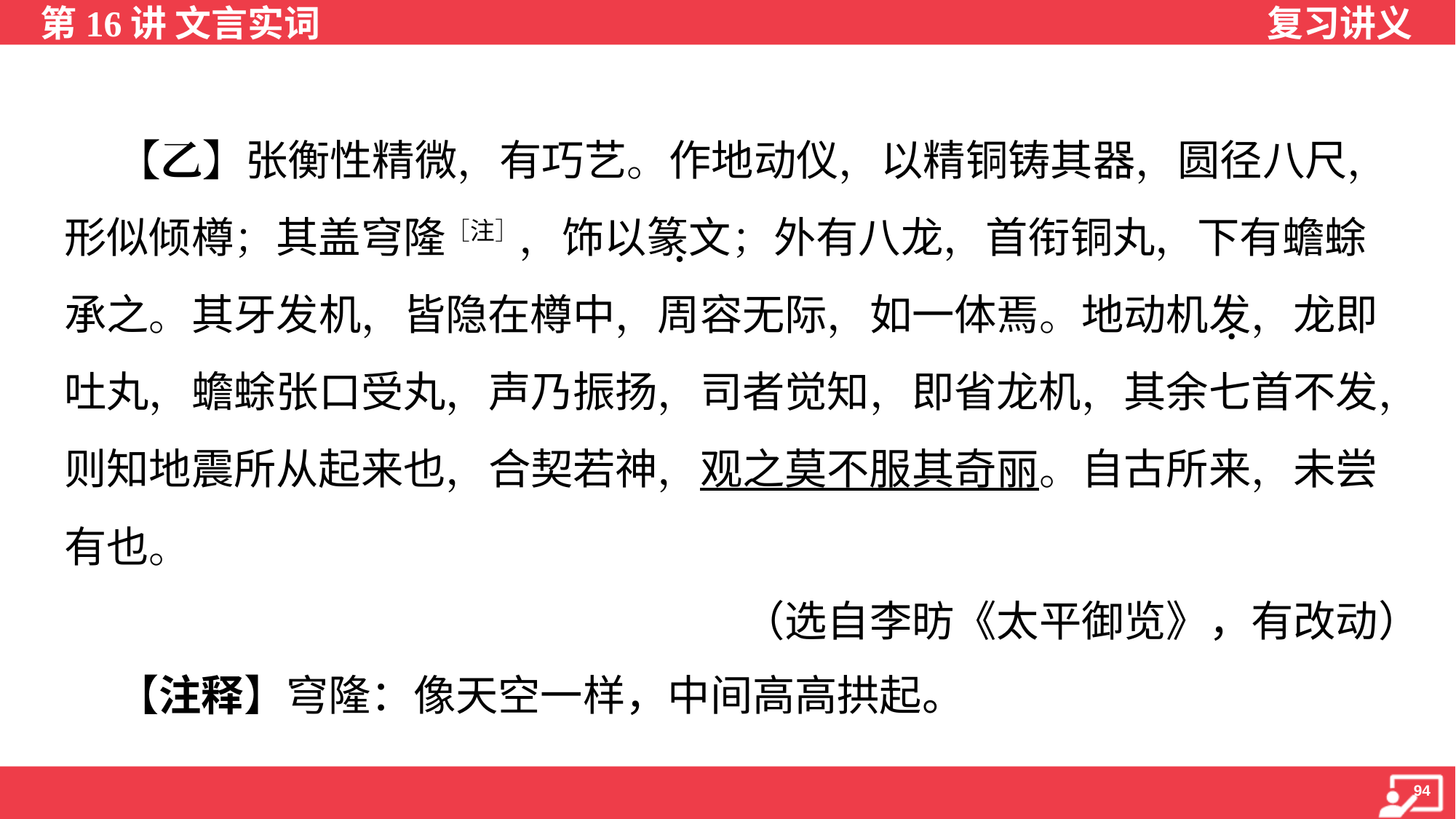

【乙】张衡性精微，有巧艺。作地动仪，以精铜铸其器，圆径八尺，
形似倾樽；其盖穹隆［注］，饰以篆文；外有八龙，首衔铜丸，下有蟾蜍
承之。其牙发机，皆隐在樽中，周容无际，如一体焉。地动机发，龙即
吐丸，蟾蜍张口受丸，声乃振扬，司者觉知，即省龙机，其余七首不发，
则知地震所从起来也，合契若神，观之莫不服其奇丽。自古所来，未尝
有也。
（选自李昉《太平御览》，有改动）
    【注释】穹隆：像天空一样，中间高高拱起。